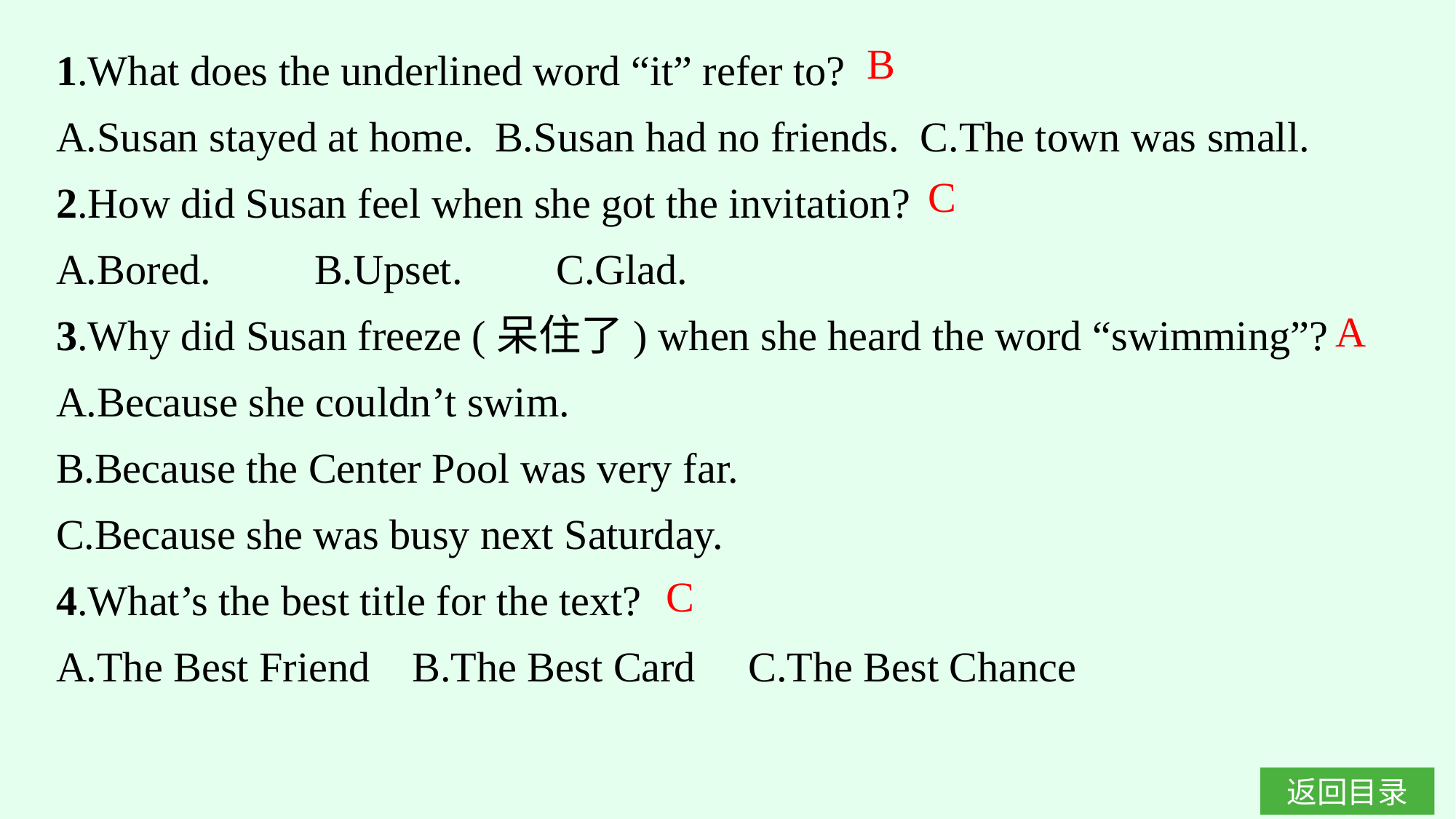

1.What does the underlined word “it” refer to?
A.Susan stayed at home.  B.Susan had no friends.  C.The town was small.
2.How did Susan feel when she got the invitation?
A.Bored.	B.Upset.	C.Glad.
3.Why did Susan freeze (呆住了) when she heard the word “swimming”?
A.Because she couldn’t swim.
B.Because the Center Pool was very far.
C.Because she was busy next Saturday.
4.What’s the best title for the text?
A.The Best Friend    B.The Best Card     C.The Best Chance
B
C
A
C